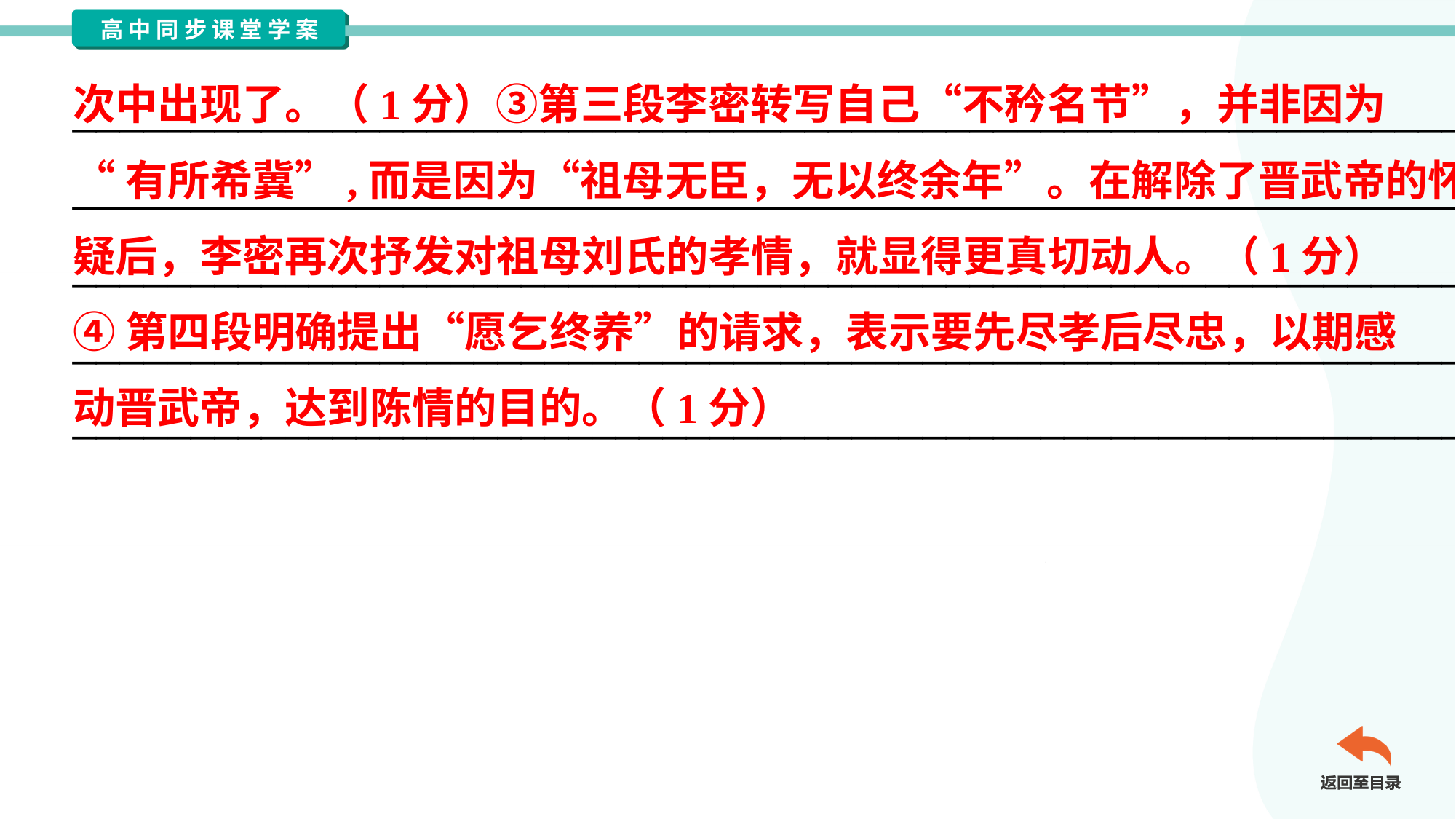

次中出现了。（1分）③第三段李密转写自己“不矜名节”，并非因为
“有所希冀”,而是因为“祖母无臣，无以终余年”。在解除了晋武帝的怀
疑后，李密再次抒发对祖母刘氏的孝情，就显得更真切动人。（1分）
④第四段明确提出“愿乞终养”的请求，表示要先尽孝后尽忠，以期感
动晋武帝，达到陈情的目的。（1分）
_____________________________________________________________
_____________________________________________________________
_____________________________________________________________
_____________________________________________________________
_____________________________________________________________